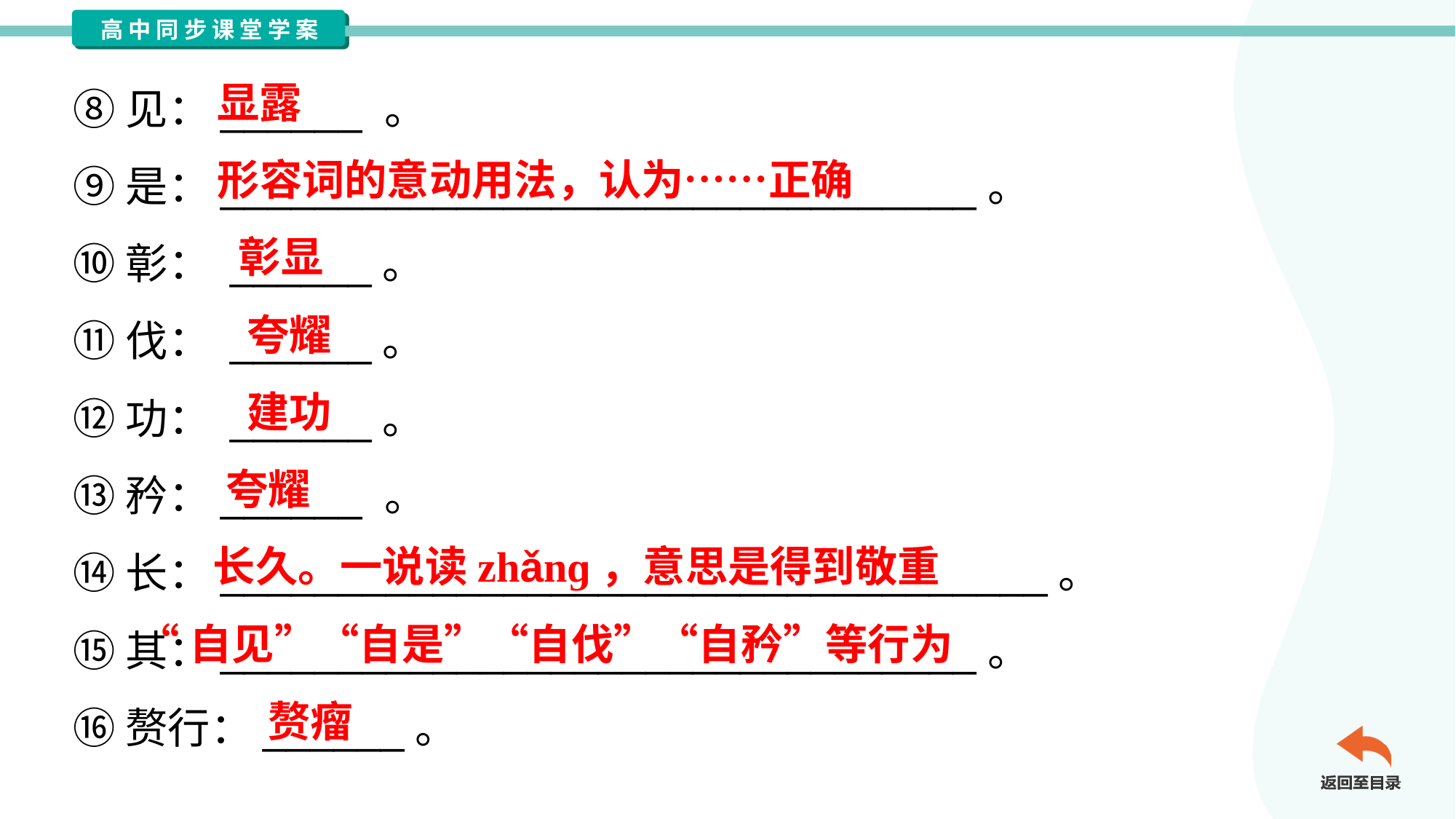

显露
⑧见：______ 。
⑨是：________________________________。
⑩彰： ______。
⑪伐： ______。
⑫功： ______。
⑬矜：______ 。
⑭长：___________________________________。
⑮其：________________________________。
⑯赘行：______。

形容词的意动用法，认为……正确
彰显
夸耀
建功
夸耀
长久。一说读zhǎnɡ，意思是得到敬重
“自见”“自是”“自伐”“自矜”等行为
赘瘤